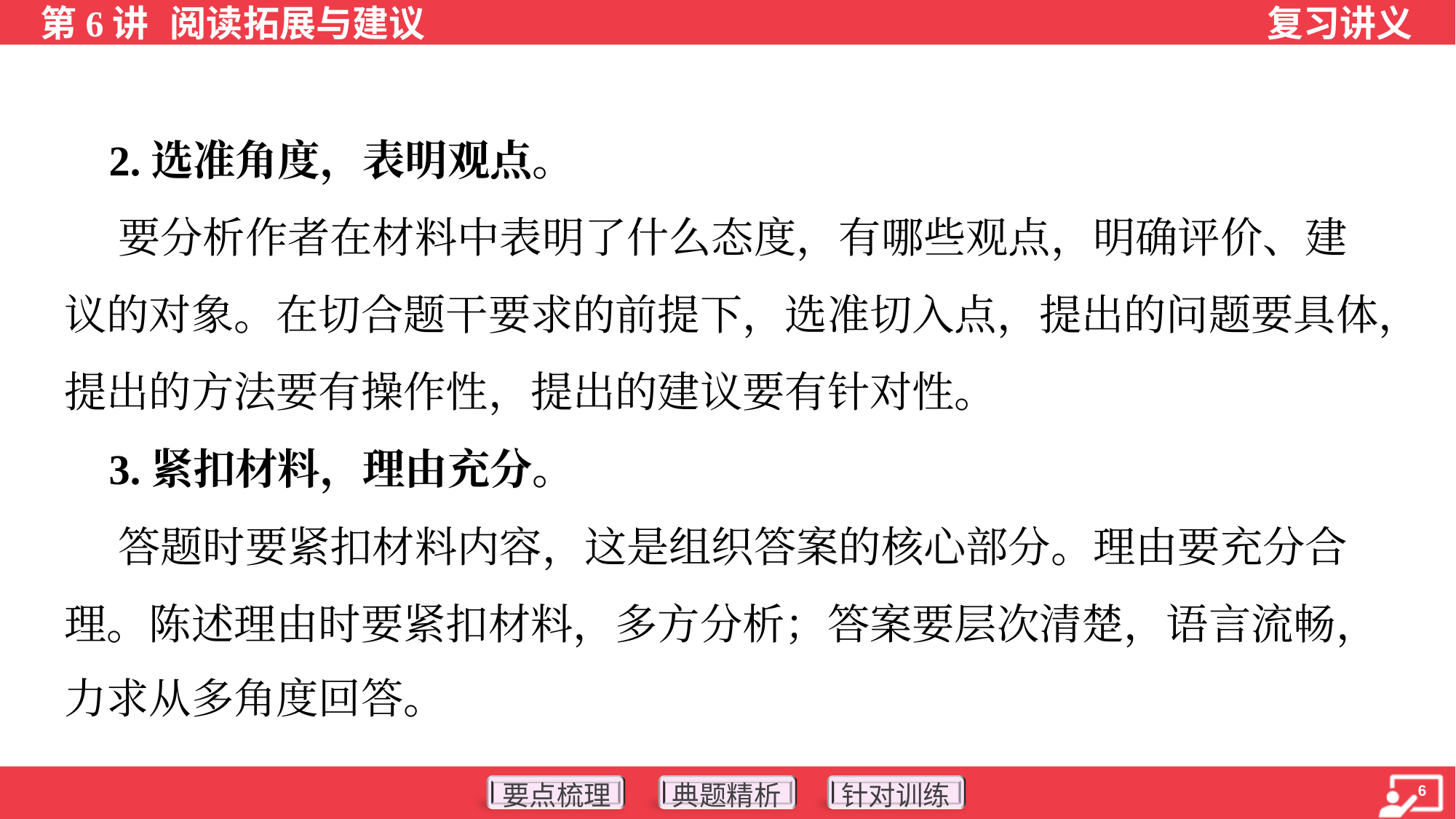

2.选准角度，表明观点。
    要分析作者在材料中表明了什么态度，有哪些观点，明确评价、建
议的对象。在切合题干要求的前提下，选准切入点，提出的问题要具体，
提出的方法要有操作性，提出的建议要有针对性。
    3.紧扣材料，理由充分。
    答题时要紧扣材料内容，这是组织答案的核心部分。理由要充分合
理。陈述理由时要紧扣材料，多方分析；答案要层次清楚，语言流畅，
力求从多角度回答。